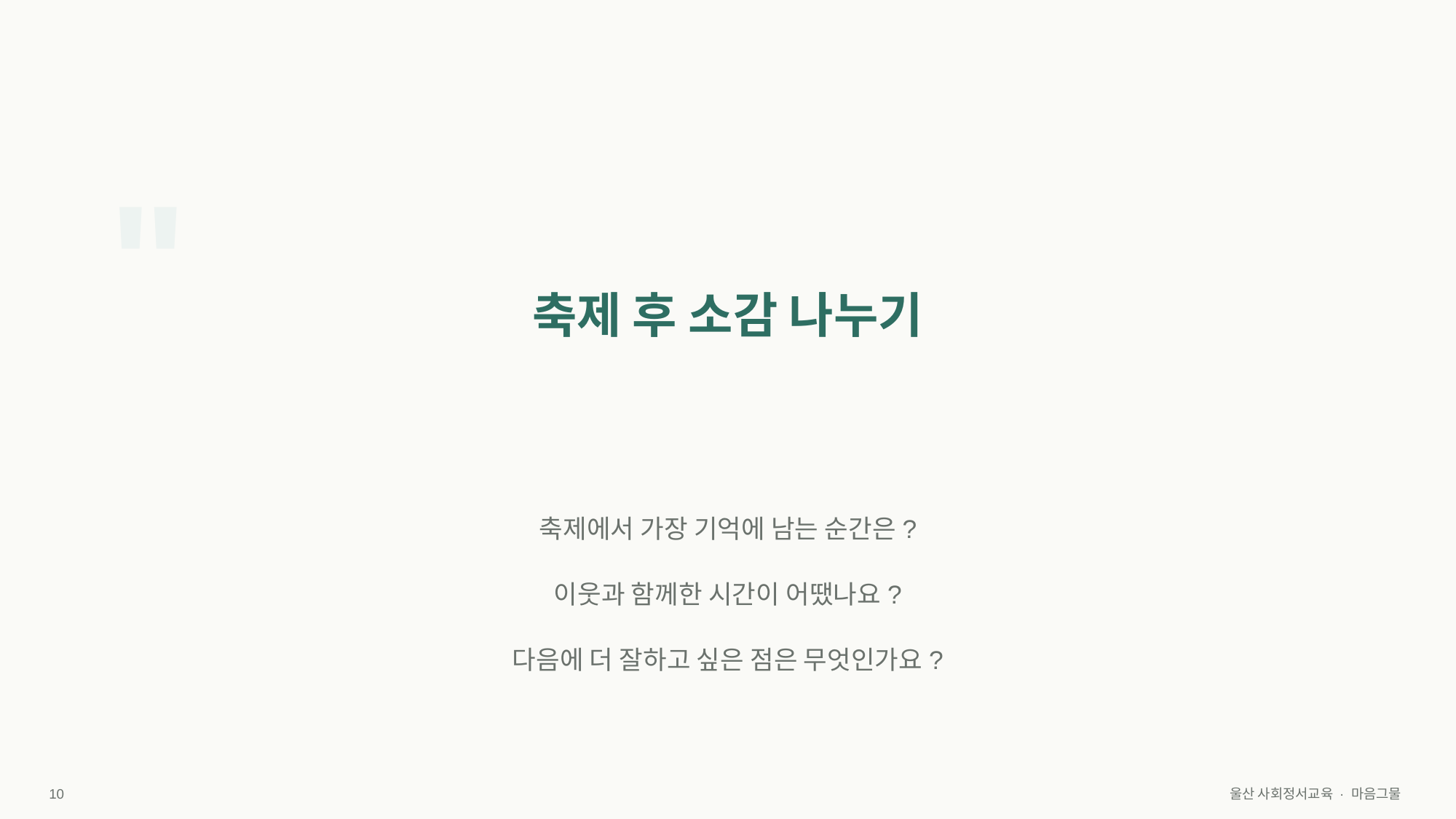

"
축제 후 소감 나누기
축제에서 가장 기억에 남는 순간은?
이웃과 함께한 시간이 어땠나요?
다음에 더 잘하고 싶은 점은 무엇인가요?
10
울산 사회정서교육 · 마음그물